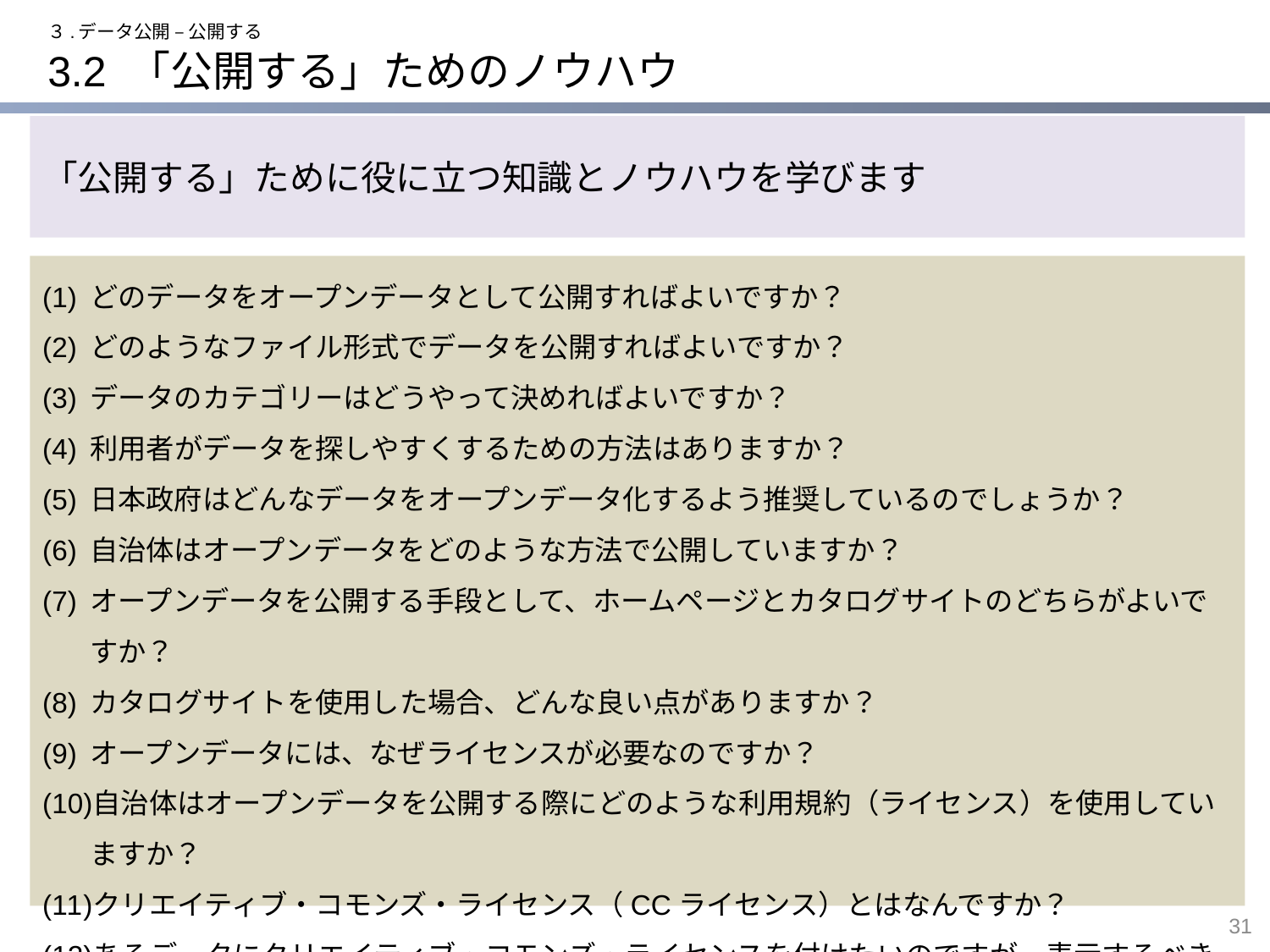

３.データ公開 – 公開する
# 3.2 「公開する」ためのノウハウ
「公開する」ために役に立つ知識とノウハウを学びます
どのデータをオープンデータとして公開すればよいですか？
どのようなファイル形式でデータを公開すればよいですか？
データのカテゴリーはどうやって決めればよいですか？
利用者がデータを探しやすくするための方法はありますか？
日本政府はどんなデータをオープンデータ化するよう推奨しているのでしょうか？
自治体はオープンデータをどのような方法で公開していますか？
オープンデータを公開する手段として、ホームページとカタログサイトのどちらがよいですか？
カタログサイトを使用した場合、どんな良い点がありますか？
オープンデータには、なぜライセンスが必要なのですか？
自治体はオープンデータを公開する際にどのような利用規約（ライセンス）を使用していますか？
クリエイティブ・コモンズ・ライセンス（CCライセンス）とはなんですか？
あるデータにクリエイティブ・コモンズ・ライセンスを付けたいのですが、表示するべき情報は何ですか？
31